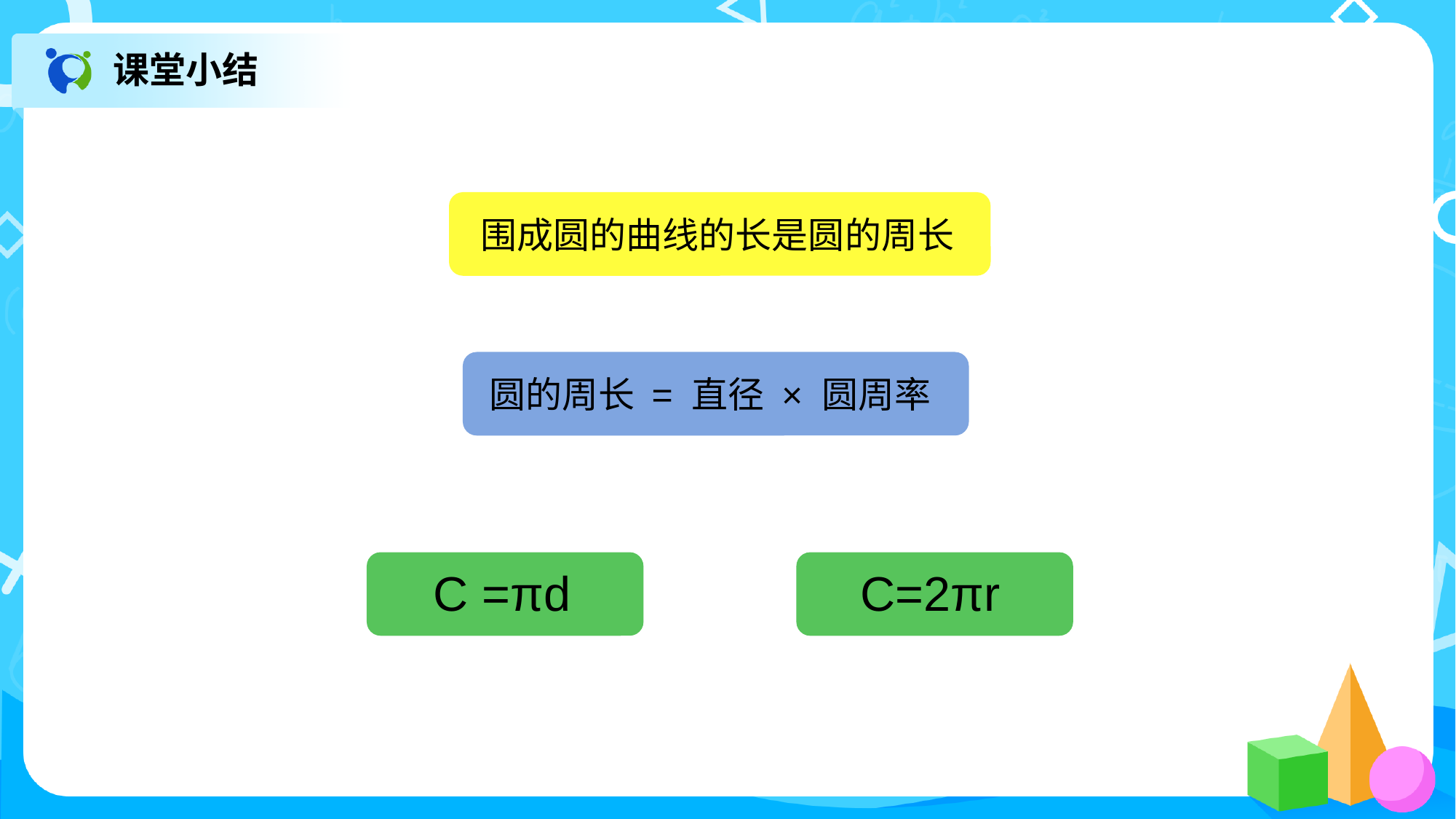

课堂小结

围成圆的曲线的长是圆的周长

圆的周长 = 直径 × 圆周率

C =πd

C=2πr